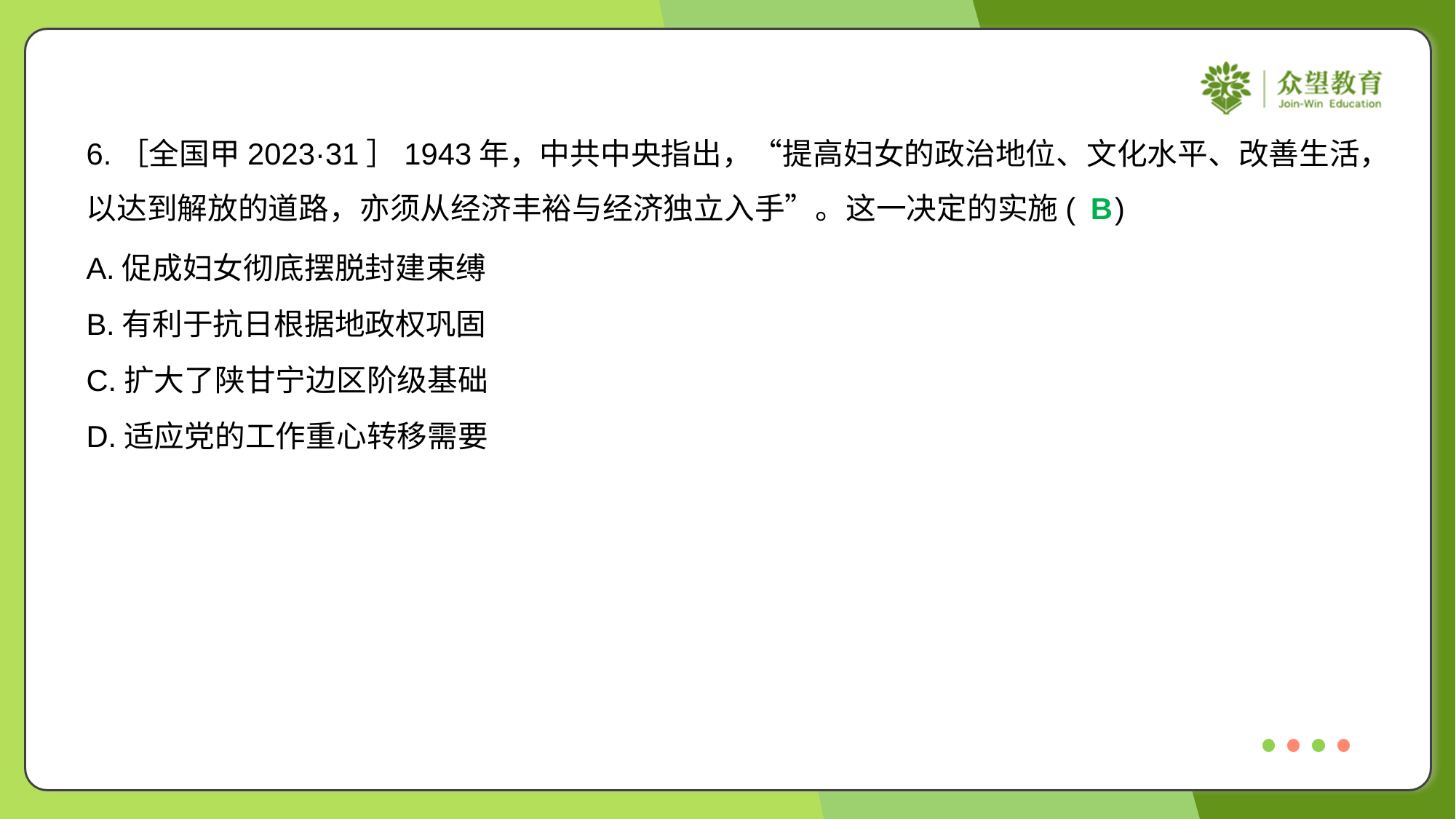

6.［全国甲2023·31］1943年，中共中央指出，“提高妇女的政治地位、文化水平、改善生活，
以达到解放的道路，亦须从经济丰裕与经济独立入手”。这一决定的实施(     )
B
A.促成妇女彻底摆脱封建束缚
B.有利于抗日根据地政权巩固
C.扩大了陕甘宁边区阶级基础
D.适应党的工作重心转移需要